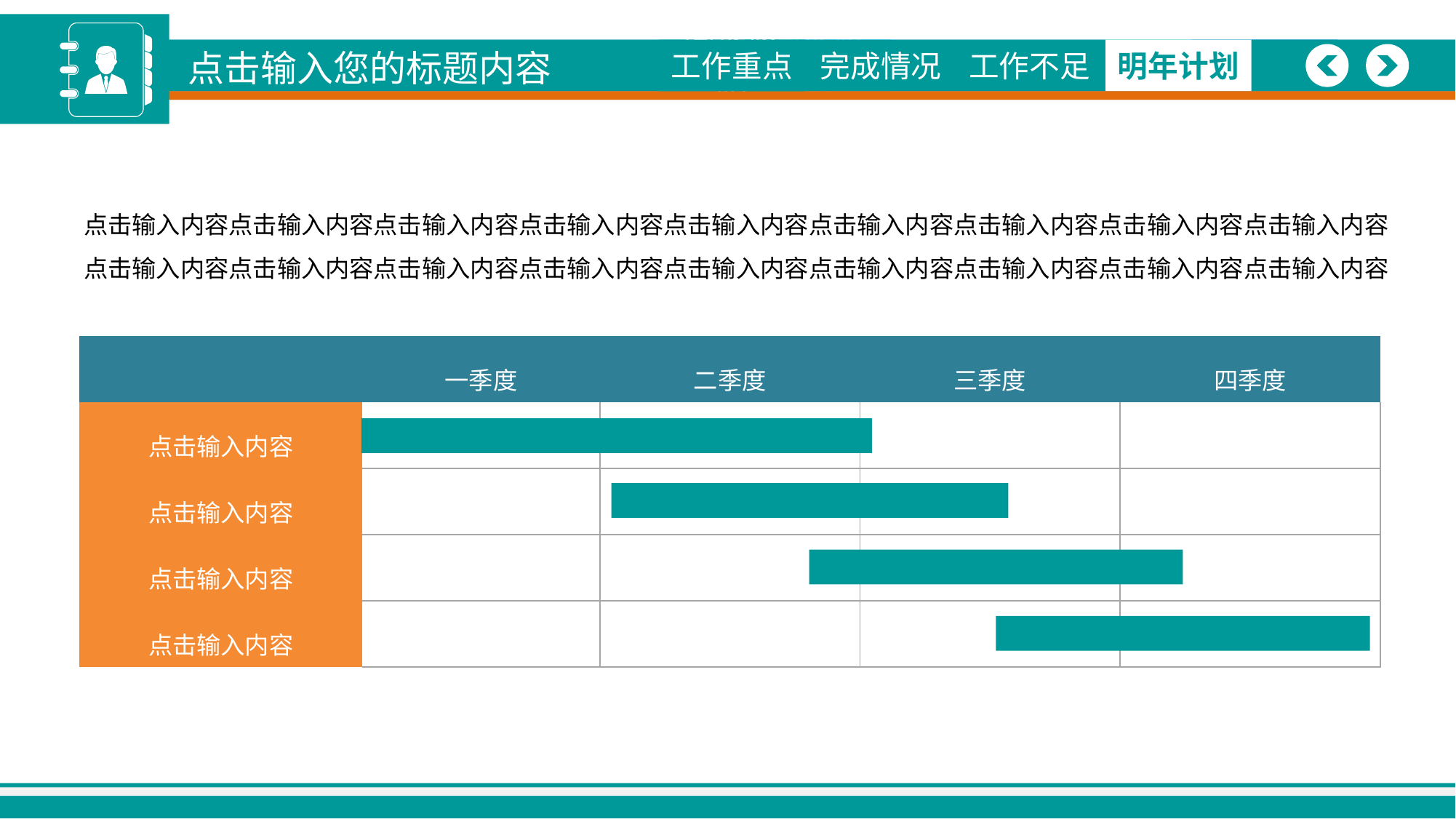

点击输入您的标题内容
点击输入内容点击输入内容点击输入内容点击输入内容点击输入内容点击输入内容点击输入内容点击输入内容点击输入内容
点击输入内容点击输入内容点击输入内容点击输入内容点击输入内容点击输入内容点击输入内容点击输入内容点击输入内容
|  | 一季度 | 二季度 | 三季度 | 四季度 |
| --- | --- | --- | --- | --- |
| 点击输入内容 |  |  |  |  |
| 点击输入内容 |  |  |  |  |
| 点击输入内容 |  |  |  |  |
| 点击输入内容 |  |  |  |  |